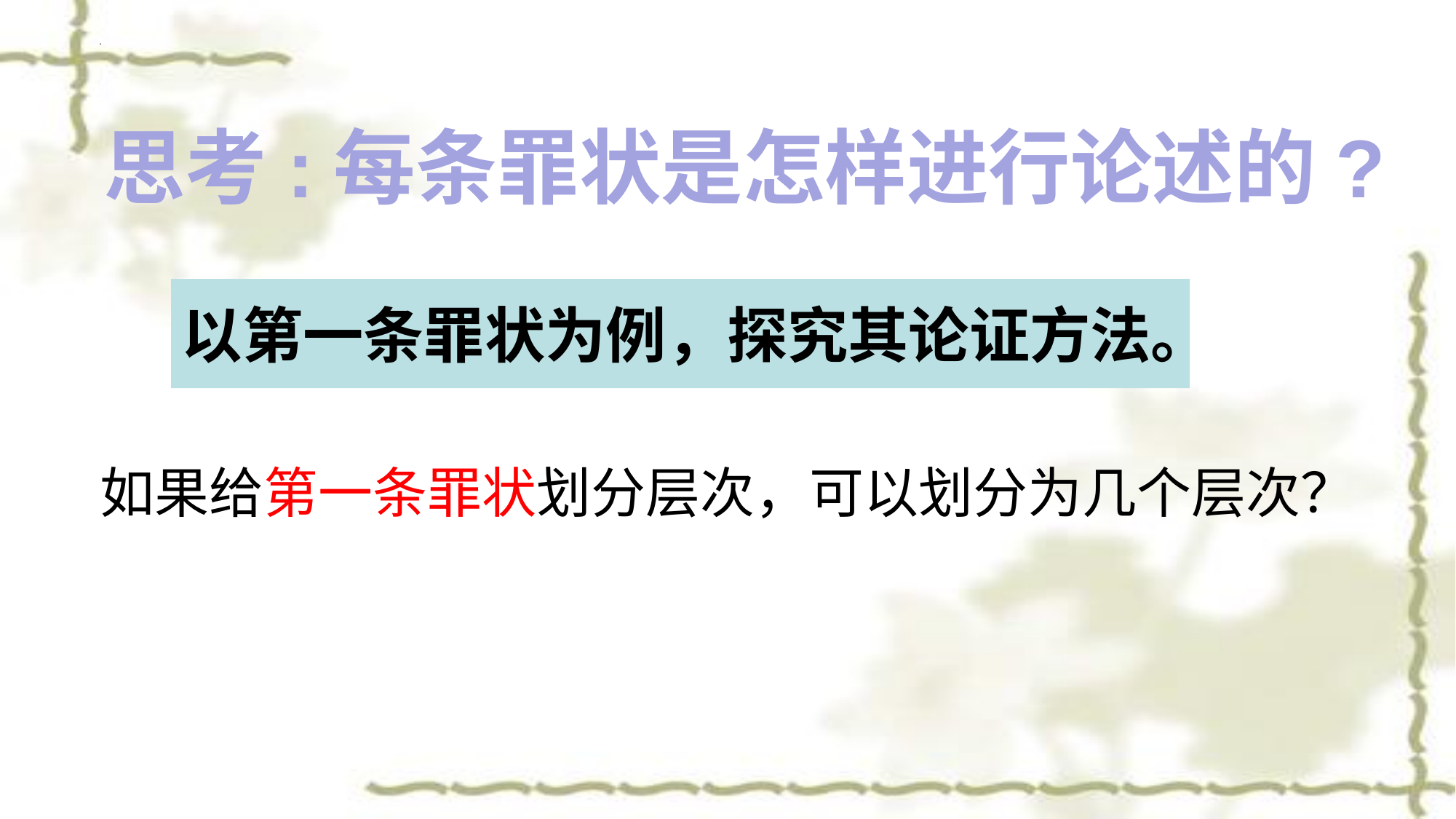

思考:每条罪状是怎样进行论述的?
以第一条罪状为例，探究其论证方法。
如果给第一条罪状划分层次，可以划分为几个层次？